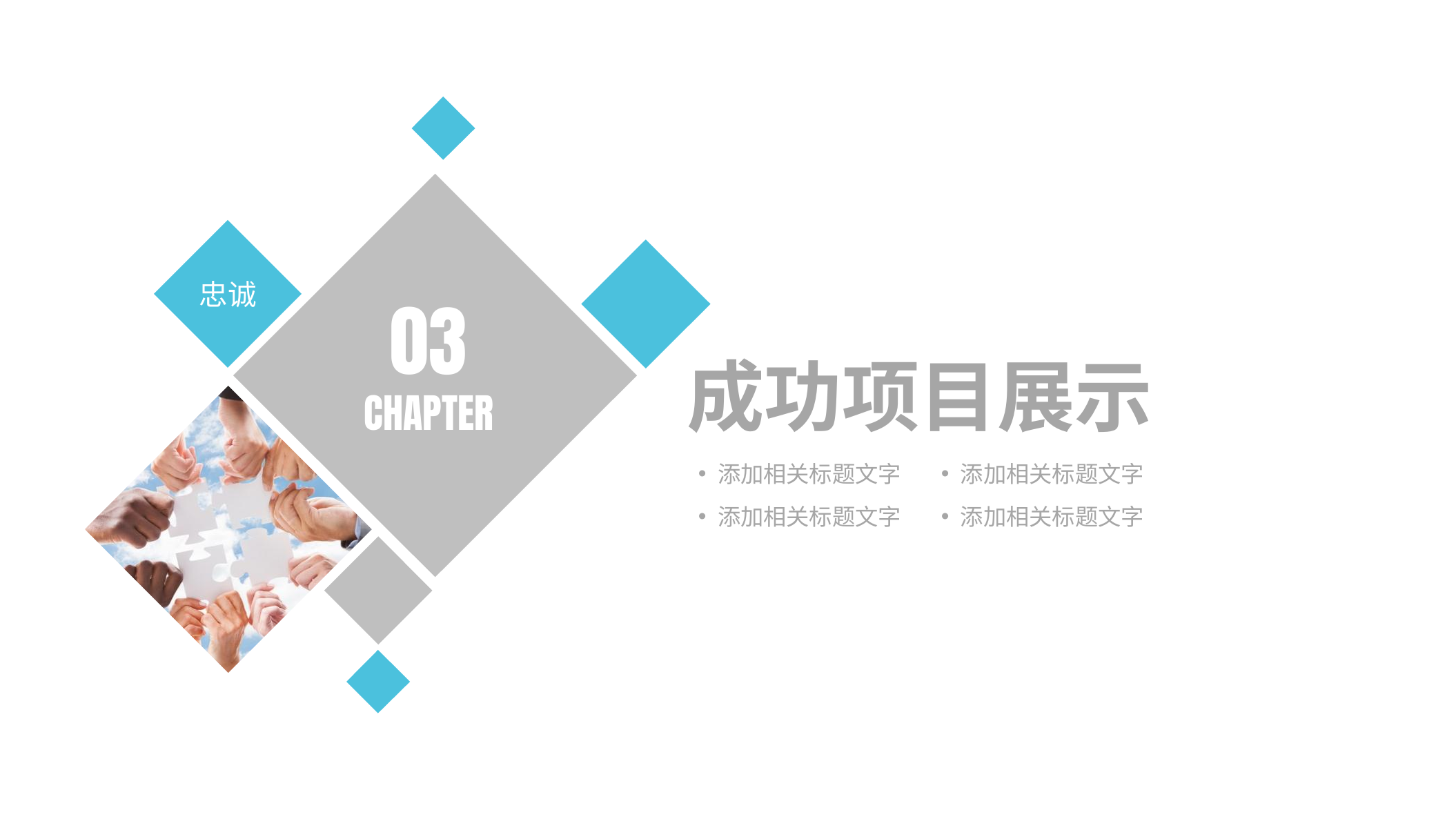

忠诚

03
CHAPTER
成功项目展示

添加相关标题文字
添加相关标题文字
添加相关标题文字
添加相关标题文字